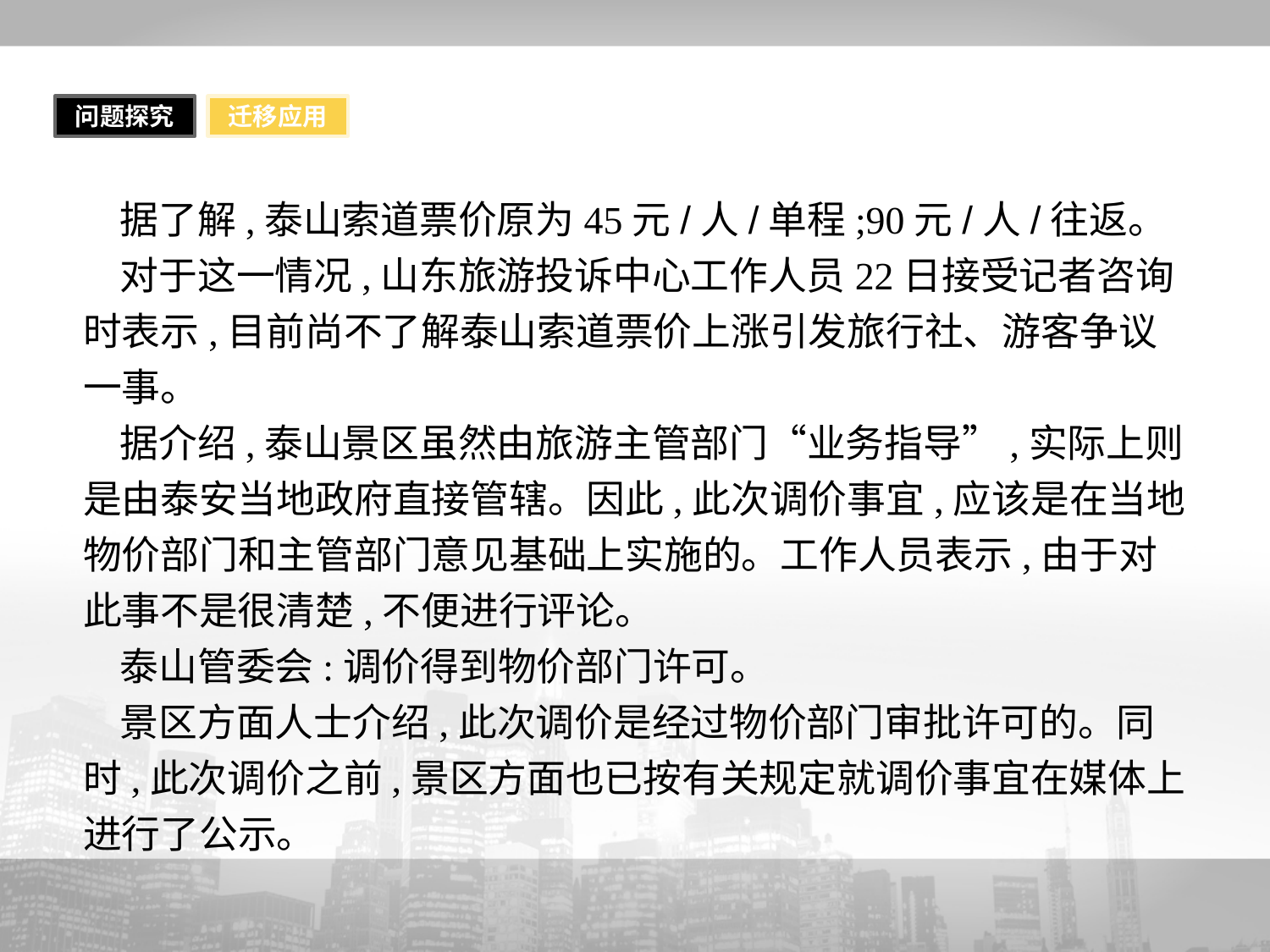

问题探究
迁移应用
据了解,泰山索道票价原为45元/人/单程;90元/人/往返。
对于这一情况,山东旅游投诉中心工作人员22日接受记者咨询时表示,目前尚不了解泰山索道票价上涨引发旅行社、游客争议一事。
据介绍,泰山景区虽然由旅游主管部门“业务指导”,实际上则是由泰安当地政府直接管辖。因此,此次调价事宜,应该是在当地物价部门和主管部门意见基础上实施的。工作人员表示,由于对此事不是很清楚,不便进行评论。
泰山管委会:调价得到物价部门许可。
景区方面人士介绍,此次调价是经过物价部门审批许可的。同时,此次调价之前,景区方面也已按有关规定就调价事宜在媒体上进行了公示。